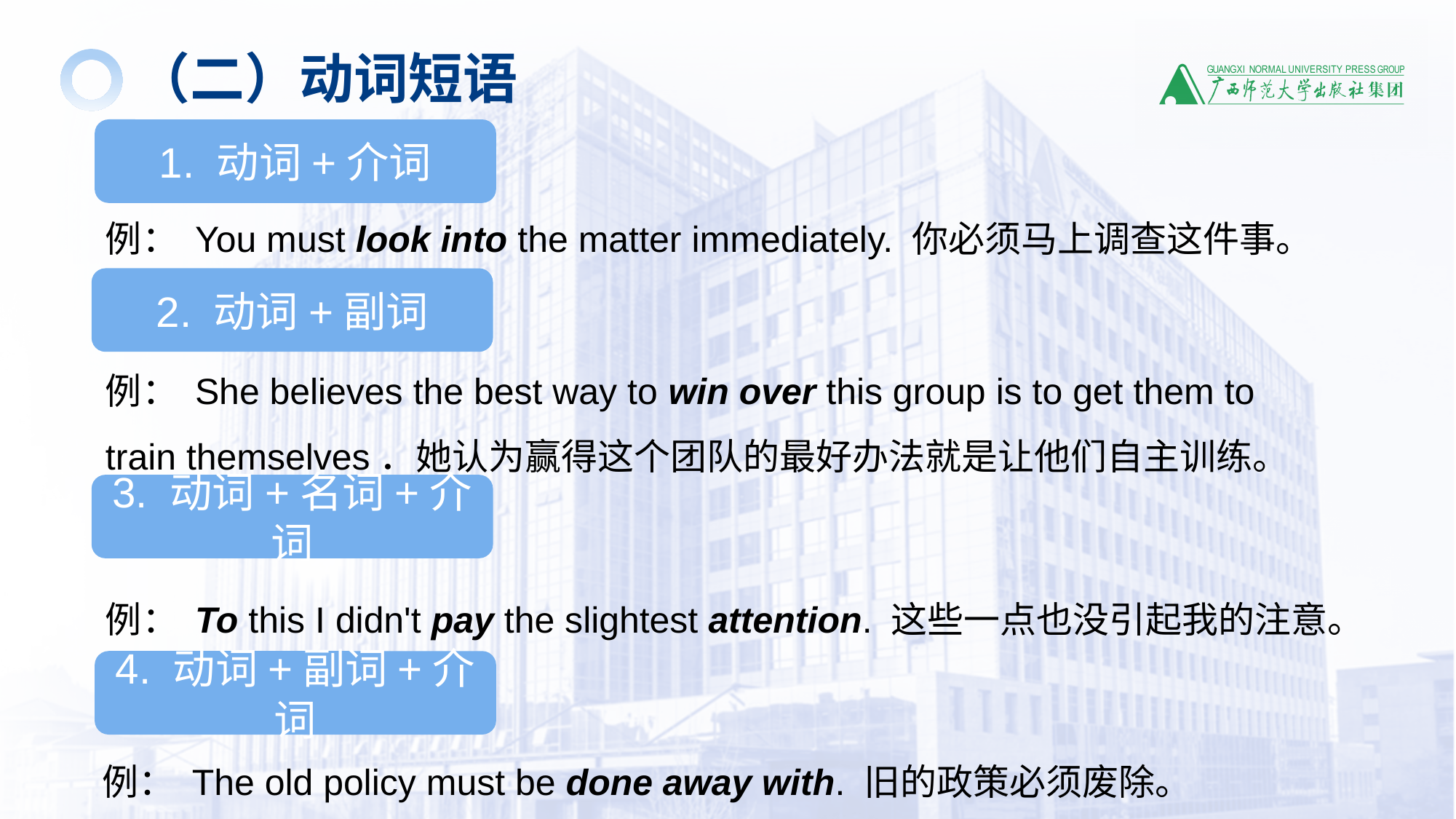

（二）动词短语

1. 动词+介词
例： You must look into the matter immediately. 你必须马上调查这件事。
2. 动词+副词
例： She believes the best way to win over this group is to get them to train themselves．她认为赢得这个团队的最好办法就是让他们自主训练。
3. 动词+名词+介词
例： To this I didn't pay the slightest attention. 这些一点也没引起我的注意。
4. 动词+副词+介词
例： The old policy must be done away with. 旧的政策必须废除。